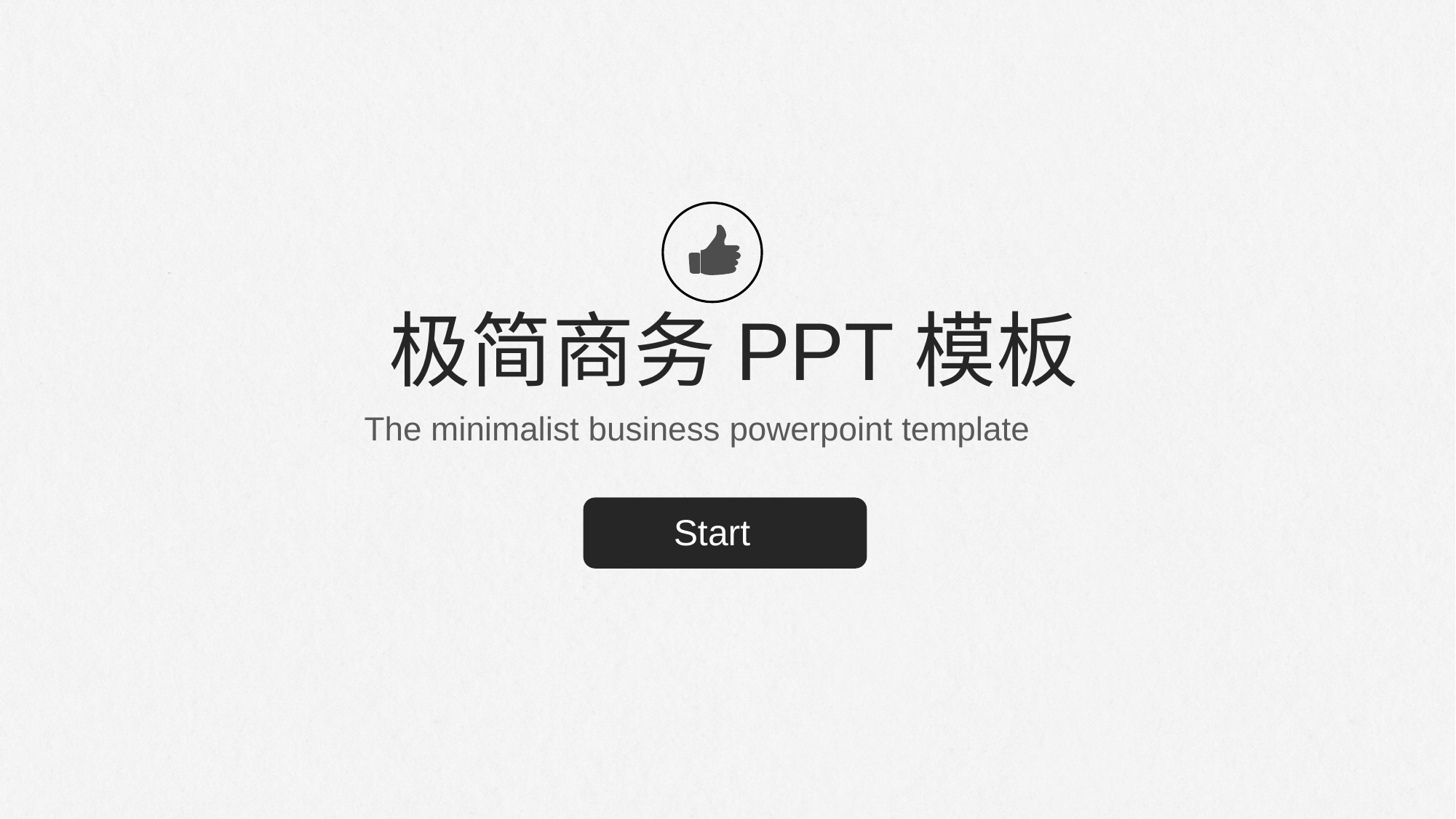

极简商务PPT模板
The minimalist business powerpoint template

Start